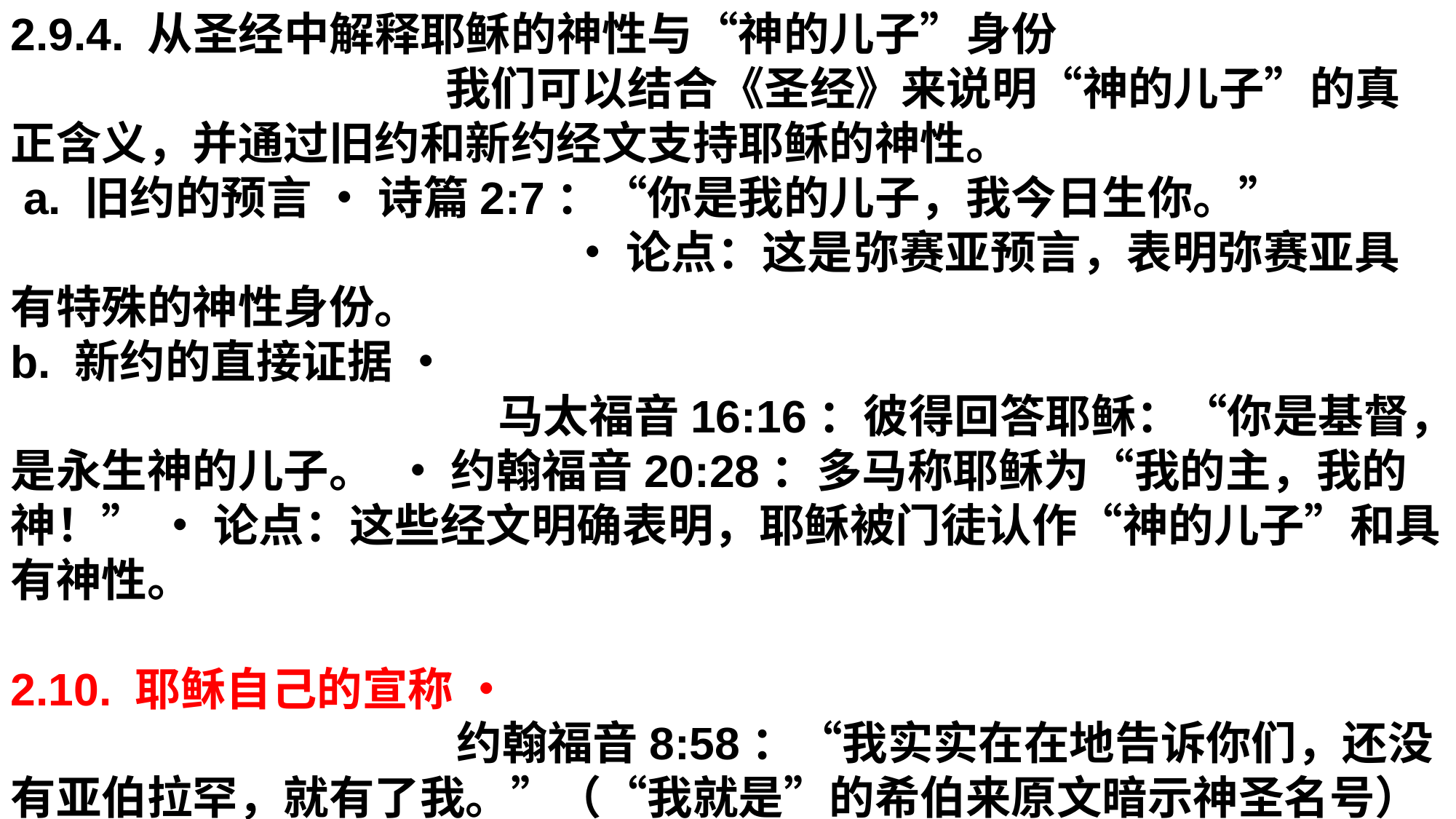

2.9.4. 从圣经中解释耶稣的神性与“神的儿子”身份                                                                                我们可以结合《圣经》来说明“神的儿子”的真正含义，并通过旧约和新约经文支持耶稣的神性。
 a. 旧约的预言 • 诗篇2:7：“你是我的儿子，我今日生你。”                                                                      • 论点：这是弥赛亚预言，表明弥赛亚具有特殊的神性身份。
b. 新约的直接证据 •                                                                                                                                                马太福音16:16：彼得回答耶稣：“你是基督，是永生神的儿子。  • 约翰福音20:28：多马称耶稣为“我的主，我的神！” • 论点：这些经文明确表明，耶稣被门徒认作“神的儿子”和具有神性。

2.10. 耶稣自己的宣称 •                                                                                                                                      约翰福音8:58：“我实实在在地告诉你们，还没有亚伯拉罕，就有了我。”（“我就是”的希伯来原文暗示神圣名号） •                                                        论点：耶稣在这里明确宣称自己具有永恒性，与神同在。